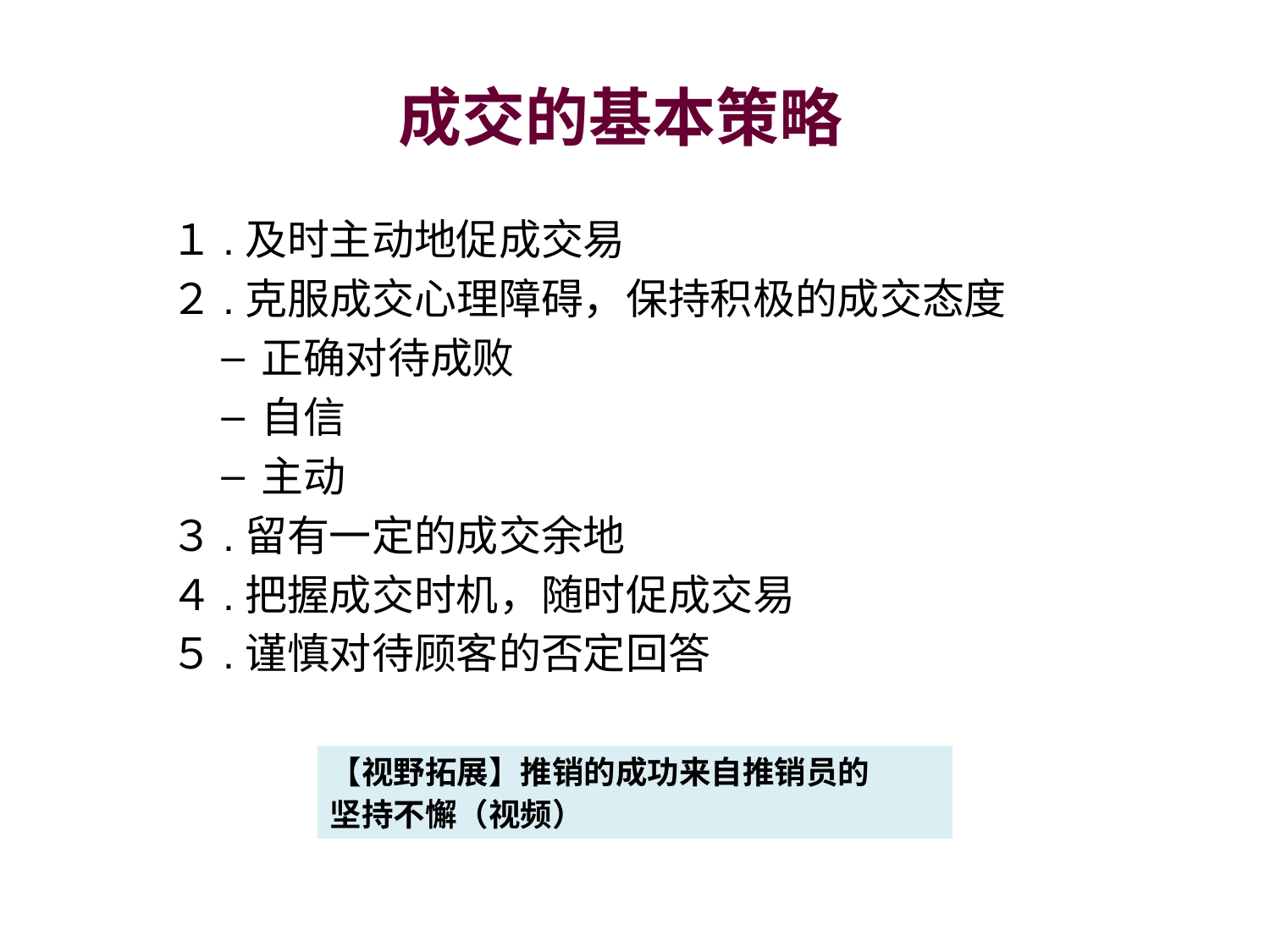

# 成交的基本策略
１.及时主动地促成交易
２.克服成交心理障碍，保持积极的成交态度
正确对待成败
自信
主动
３.留有一定的成交余地
４.把握成交时机，随时促成交易
５.谨慎对待顾客的否定回答

【视野拓展】推销的成功来自推销员的
坚持不懈（视频）